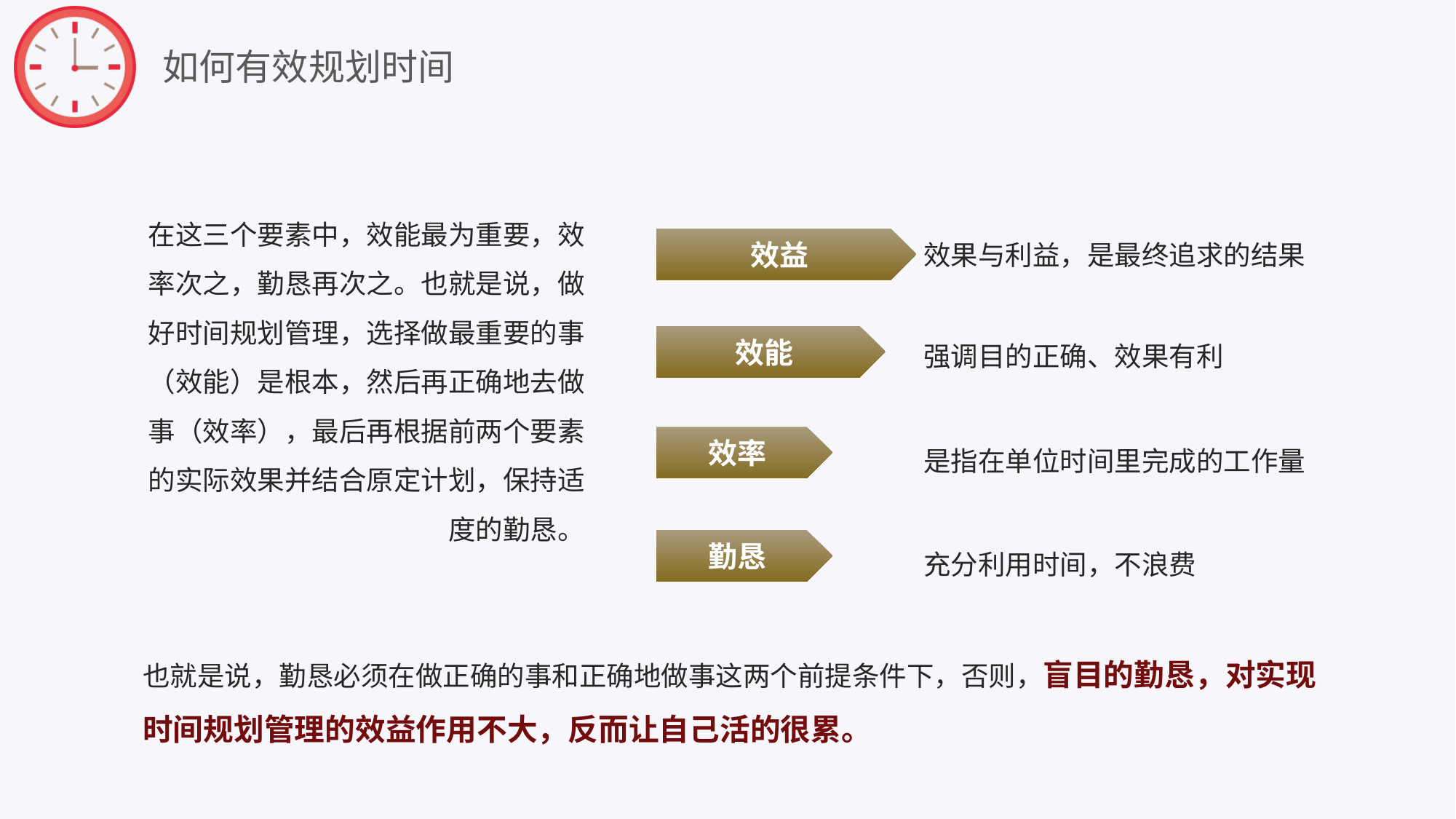

如何有效规划时间
在这三个要素中，效能最为重要，效率次之，勤恳再次之。也就是说，做好时间规划管理，选择做最重要的事（效能）是根本，然后再正确地去做事（效率），最后再根据前两个要素的实际效果并结合原定计划，保持适度的勤恳。
效果与利益，是最终追求的结果
效益
强调目的正确、效果有利
效能
是指在单位时间里完成的工作量
效率
充分利用时间，不浪费
勤恳
也就是说，勤恳必须在做正确的事和正确地做事这两个前提条件下，否则，盲目的勤恳，对实现时间规划管理的效益作用不大，反而让自己活的很累。